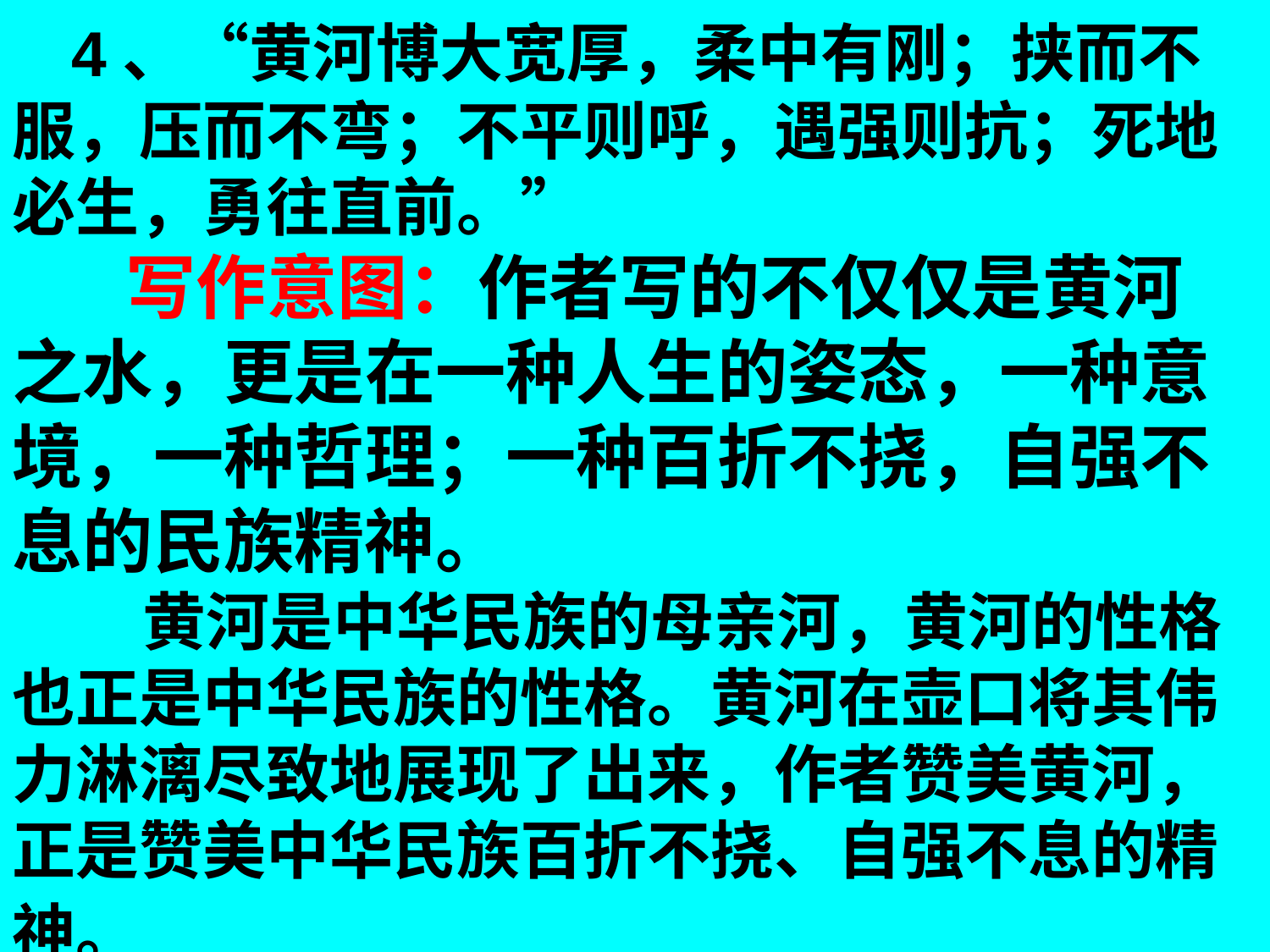

4、“黄河博大宽厚，柔中有刚；挟而不服，压而不弯；不平则呼，遇强则抗；死地必生，勇往直前。”
      写作意图：作者写的不仅仅是黄河之水，更是在一种人生的姿态，一种意境，一种哲理；一种百折不挠，自强不息的民族精神。
        黄河是中华民族的母亲河，黄河的性格也正是中华民族的性格。黄河在壶口将其伟力淋漓尽致地展现了出来，作者赞美黄河，正是赞美中华民族百折不挠、自强不息的精神。
#